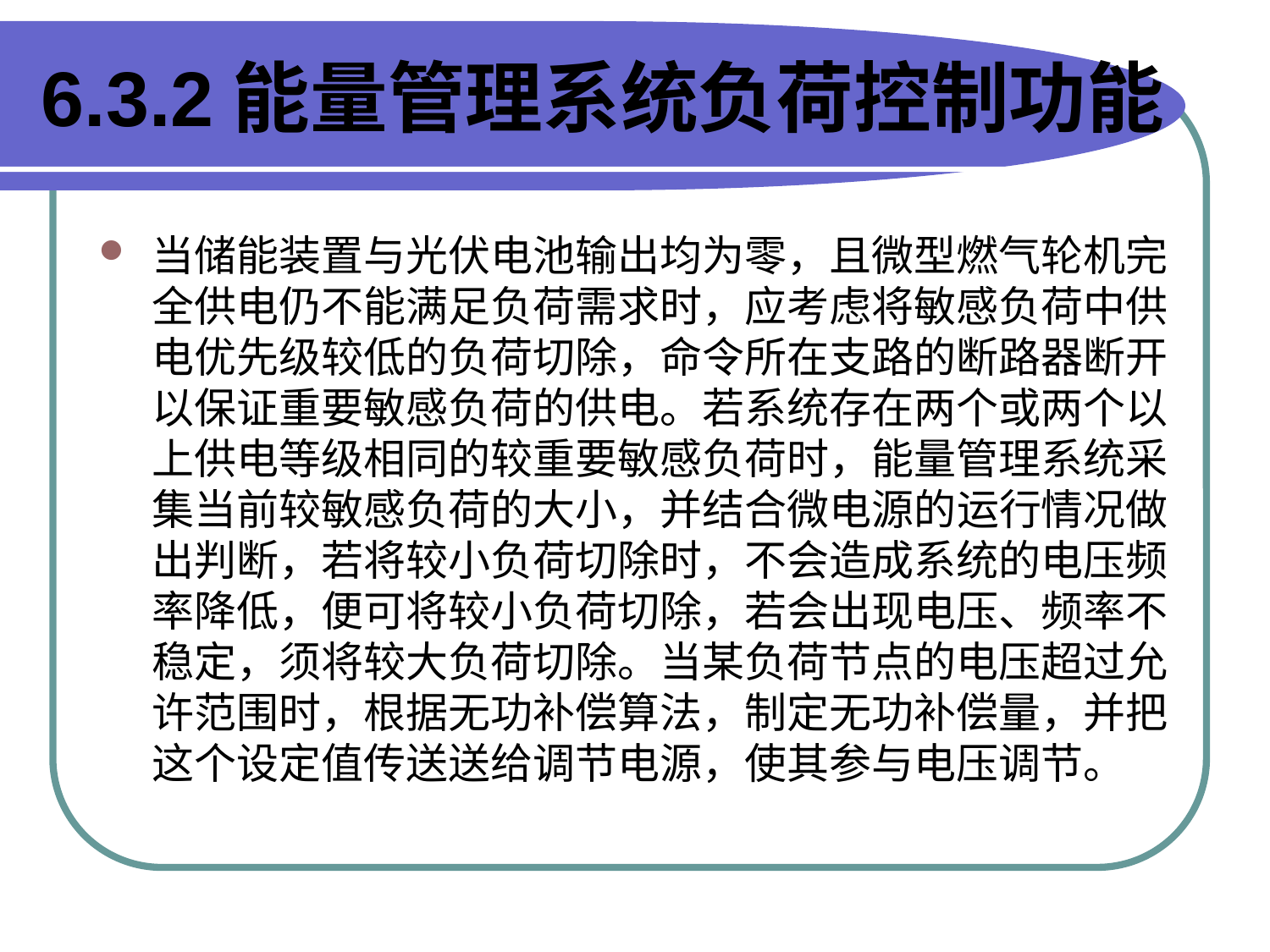

# 6.3.2能量管理系统负荷控制功能
当储能装置与光伏电池输出均为零，且微型燃气轮机完全供电仍不能满足负荷需求时，应考虑将敏感负荷中供电优先级较低的负荷切除，命令所在支路的断路器断开以保证重要敏感负荷的供电。若系统存在两个或两个以上供电等级相同的较重要敏感负荷时，能量管理系统采集当前较敏感负荷的大小，并结合微电源的运行情况做出判断，若将较小负荷切除时，不会造成系统的电压频率降低，便可将较小负荷切除，若会出现电压、频率不稳定，须将较大负荷切除。当某负荷节点的电压超过允许范围时，根据无功补偿算法，制定无功补偿量，并把这个设定值传送送给调节电源，使其参与电压调节。
121